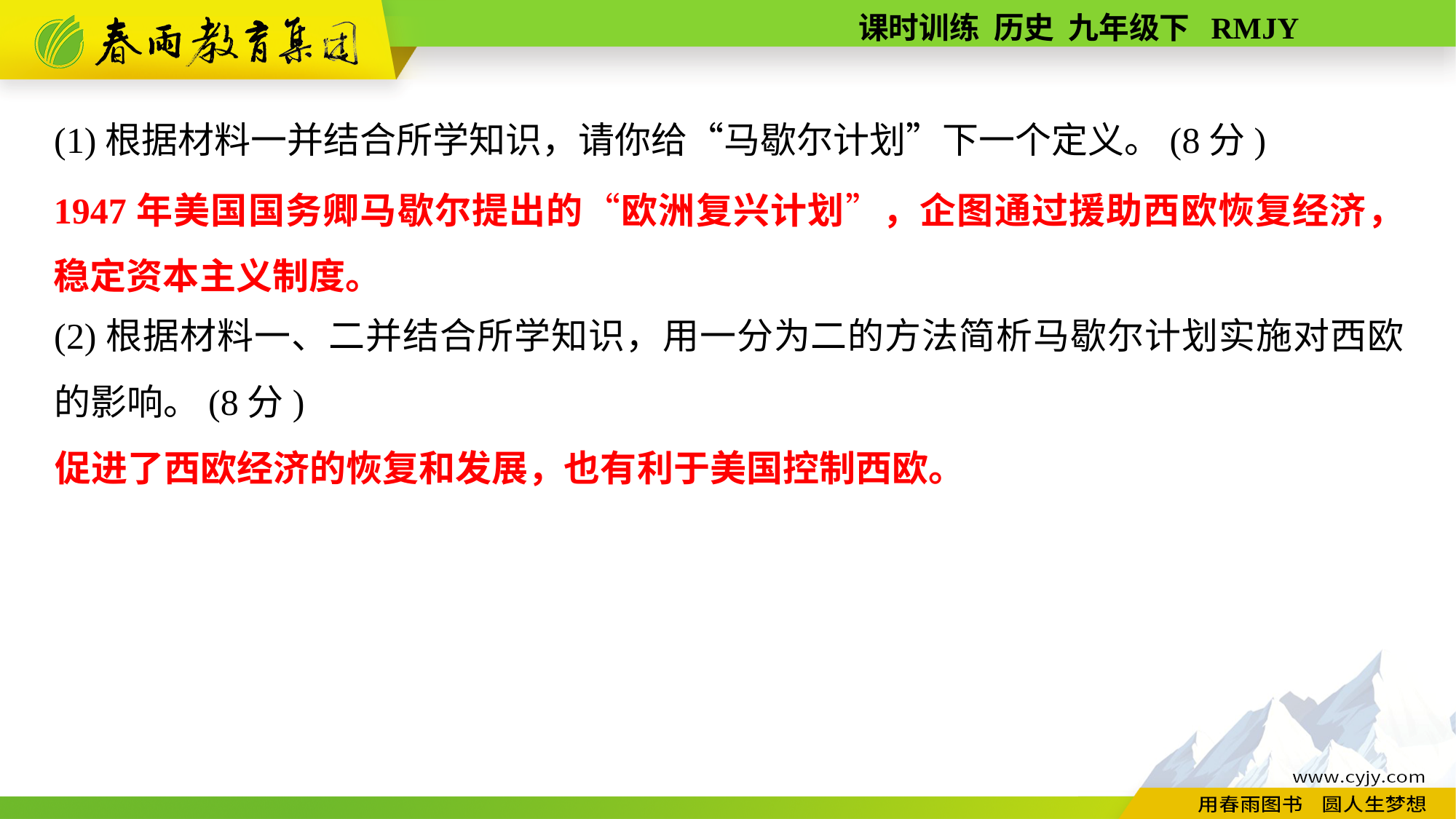

(1)根据材料一并结合所学知识，请你给“马歇尔计划”下一个定义。(8分)

(2)根据材料一、二并结合所学知识，用一分为二的方法简析马歇尔计划实施对西欧的影响。(8分)
1947年美国国务卿马歇尔提出的“欧洲复兴计划”，企图通过援助西欧恢复经济，稳定资本主义制度。
促进了西欧经济的恢复和发展，也有利于美国控制西欧。